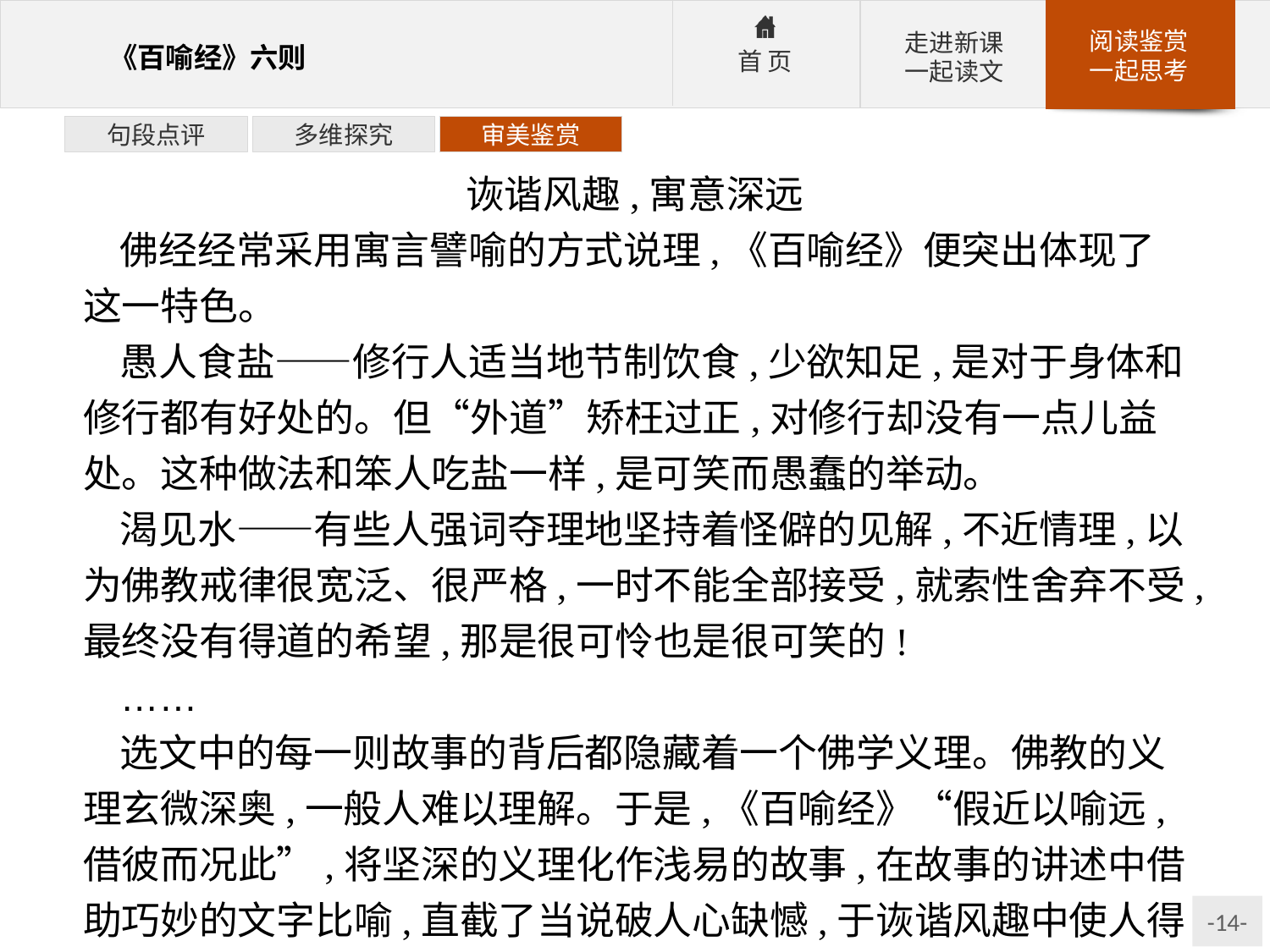

句段点评
多维探究
审美鉴赏
诙谐风趣,寓意深远
佛经经常采用寓言譬喻的方式说理,《百喻经》便突出体现了这一特色。
愚人食盐——修行人适当地节制饮食,少欲知足,是对于身体和修行都有好处的。但“外道”矫枉过正,对修行却没有一点儿益处。这种做法和笨人吃盐一样,是可笑而愚蠢的举动。
渴见水——有些人强词夺理地坚持着怪僻的见解,不近情理,以为佛教戒律很宽泛、很严格,一时不能全部接受,就索性舍弃不受,最终没有得道的希望,那是很可怜也是很可笑的!
……
选文中的每一则故事的背后都隐藏着一个佛学义理。佛教的义理玄微深奥,一般人难以理解。于是,《百喻经》“假近以喻远,借彼而况此”,将坚深的义理化作浅易的故事,在故事的讲述中借助巧妙的文字比喻,直截了当说破人心缺憾,于诙谐风趣中使人得到启示。